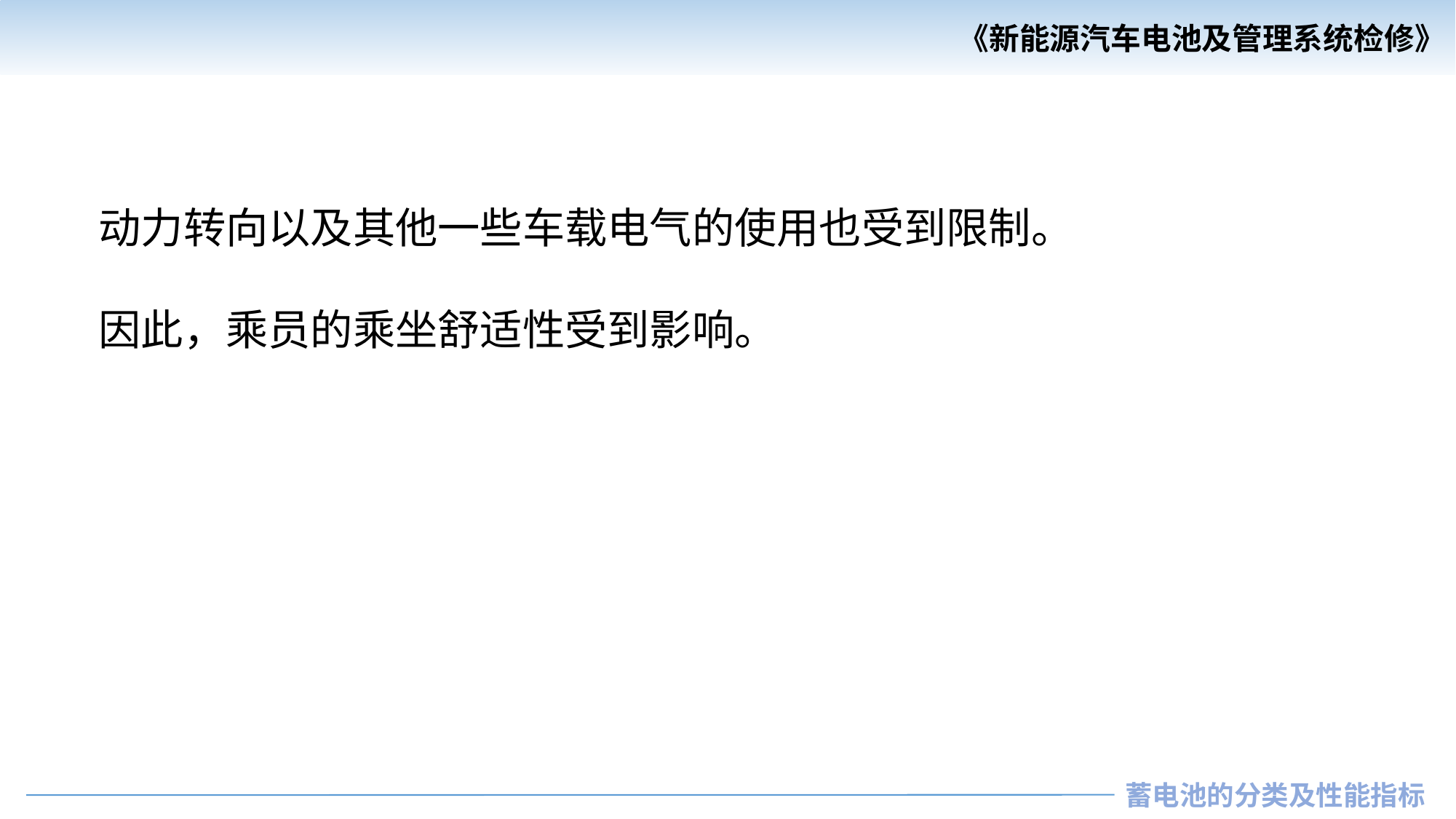

动力转向以及其他一些车载电气的使用也受到限制。
  因此，乘员的乘坐舒适性受到影响。